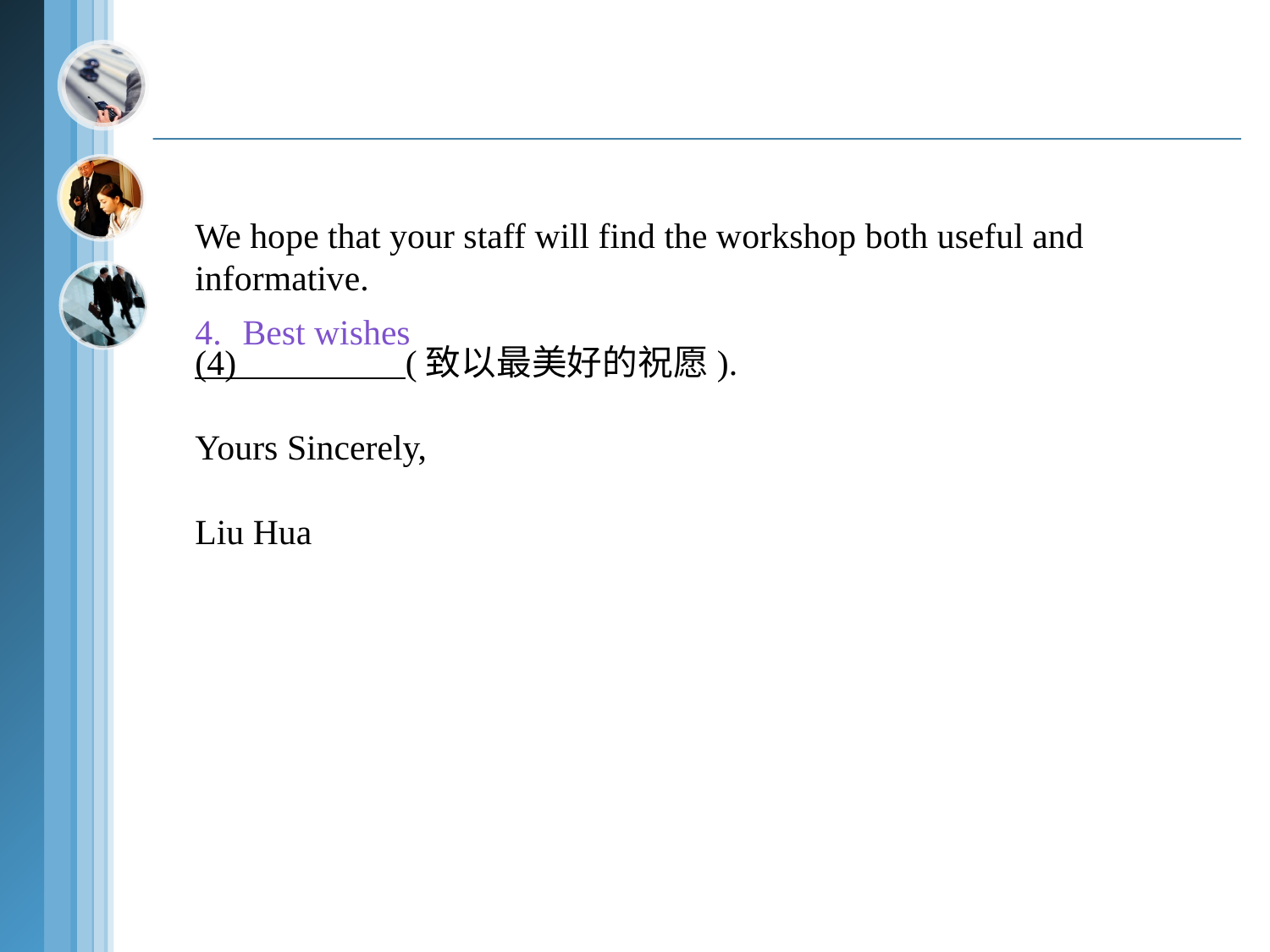

We hope that your staff will find the workshop both useful and
informative.

(4)                   (致以最美好的祝愿).

Yours Sincerely,

Liu Hua
4.	Best wishes